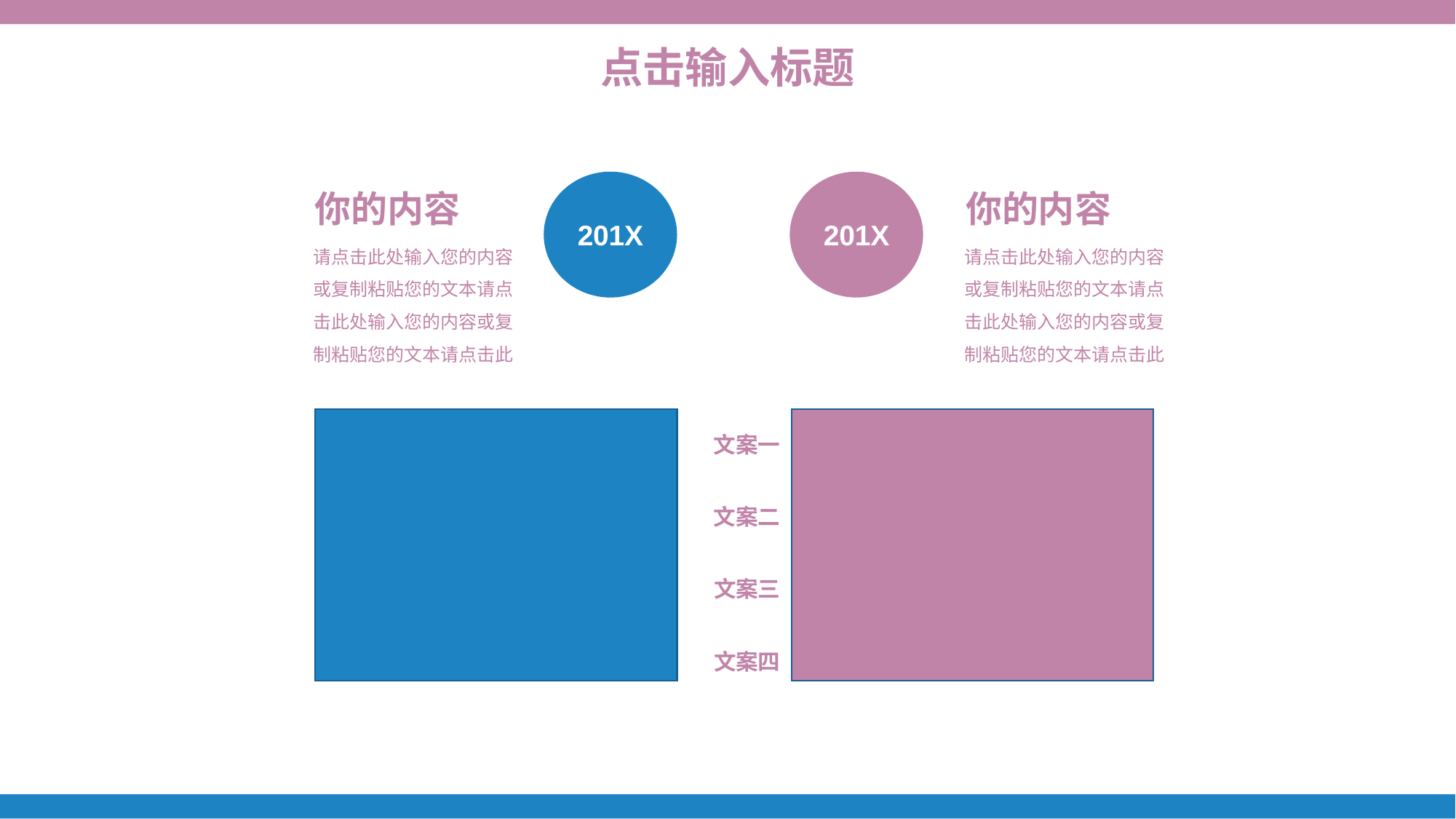

点击输入标题
201X
201X
你的内容
请点击此处输入您的内容或复制粘贴您的文本请点击此处输入您的内容或复制粘贴您的文本请点击此
你的内容
请点击此处输入您的内容或复制粘贴您的文本请点击此处输入您的内容或复制粘贴您的文本请点击此

文案一
文案二
文案三
文案四